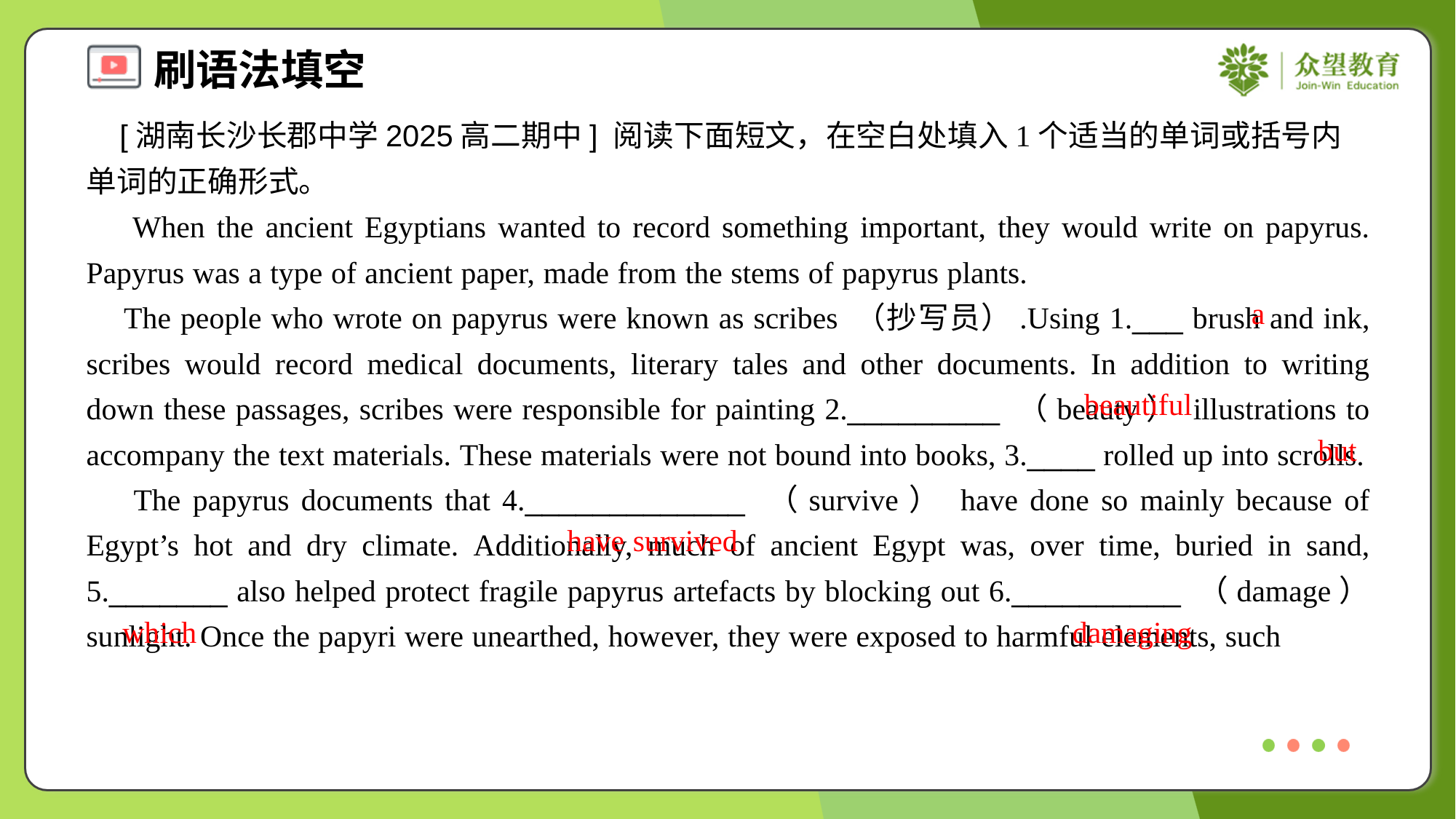

[湖南长沙长郡中学2025高二期中] 阅读下面短文，在空白处填入1个适当的单词或括号内单词的正确形式。
    When the ancient Egyptians wanted to record something important, they would write on papyrus. Papyrus was a type of ancient paper, made from the stems of papyrus plants.
    The people who wrote on papyrus were known as scribes （抄写员）.Using 1.___ brush and ink, scribes would record medical documents, literary tales and other documents. In addition to writing down these passages, scribes were responsible for painting 2._________ （beauty） illustrations to accompany the text materials. These materials were not bound into books, 3.____ rolled up into scrolls.
    The papyrus documents that 4._____________ （survive） have done so mainly because of Egypt’s hot and dry climate. Additionally, much of ancient Egypt was, over time, buried in sand, 5._______ also helped protect fragile papyrus artefacts by blocking out 6.__________ （damage） sunlight. Once the papyri were unearthed, however, they were exposed to harmful elements, such
a
beautiful
but
have survived
which
damaging